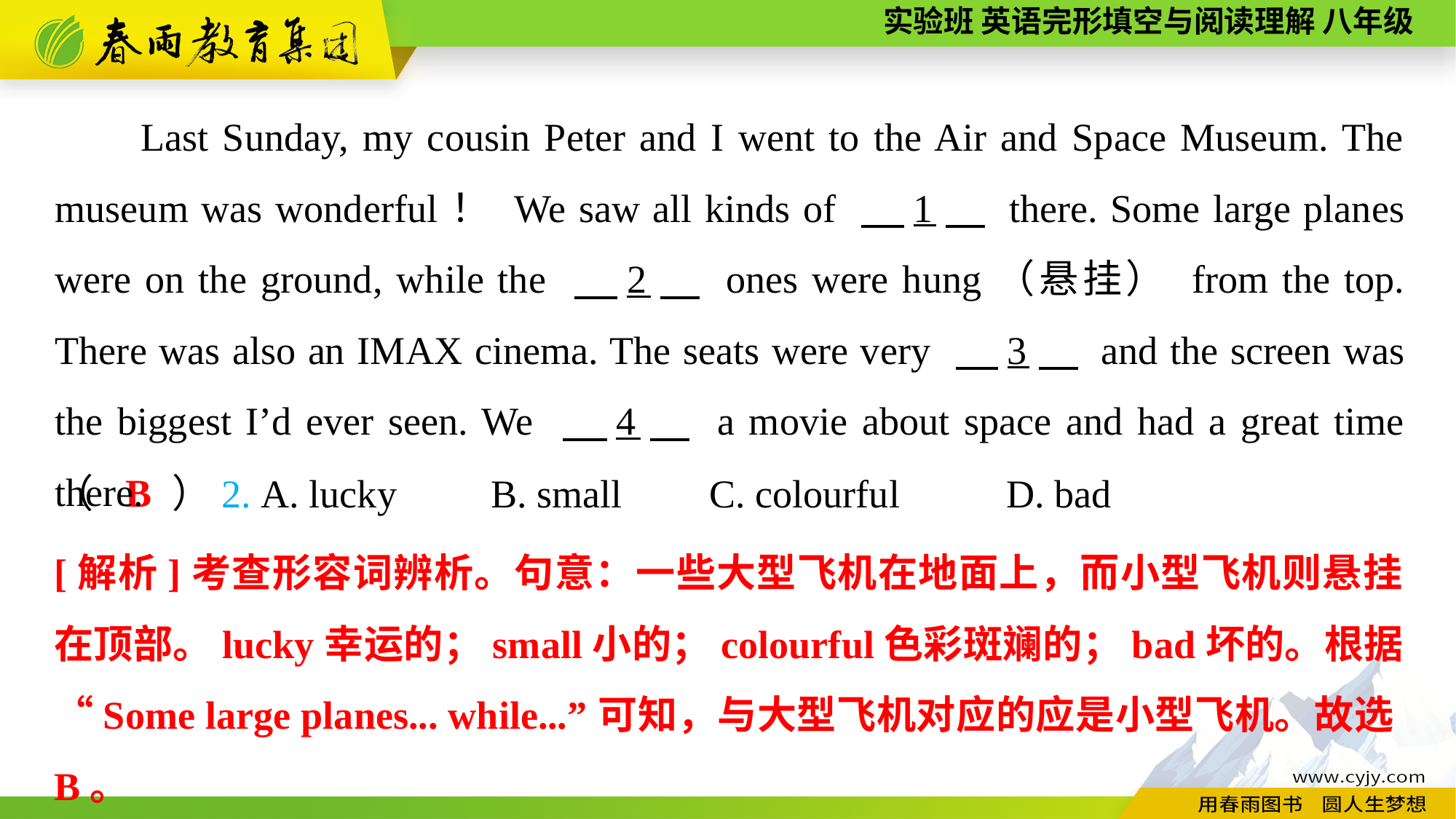

Last Sunday, my cousin Peter and I went to the Air and Space Museum. The museum was wonderful！ We saw all kinds of 　1　 there. Some large planes were on the ground, while the 　2　 ones were hung（悬挂） from the top. There was also an IMAX cinema. The seats were very 　3　 and the screen was the biggest I’d ever seen. We 　4　 a movie about space and had a great time there.
B
（　　）2. A. lucky	B. small	C. colourful	        D. bad
[解析]考查形容词辨析。句意：一些大型飞机在地面上，而小型飞机则悬挂在顶部。lucky幸运的；small小的；colourful色彩斑斓的；bad坏的。根据“Some large planes... while...”可知，与大型飞机对应的应是小型飞机。故选B。